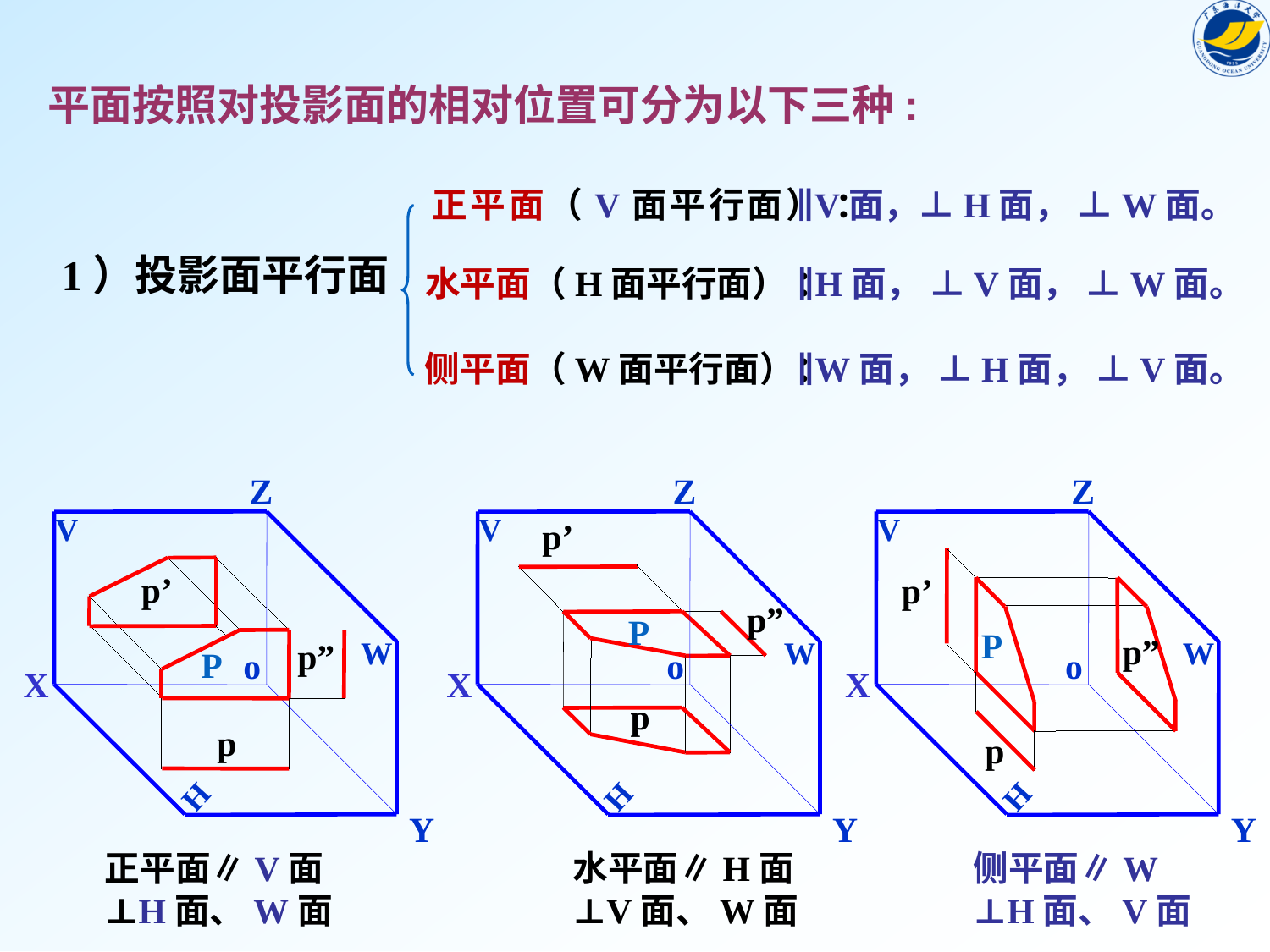

平面按照对投影面的相对位置可分为以下三种:
正平面（V面平行面） ：
∥V面，⊥H面， ⊥W面。

1）投影面平行面
水平面（H面平行面） ：
∥H面， ⊥V面， ⊥W面。
侧平面（W面平行面）：
∥W面， ⊥H面， ⊥V面。
Z
V

W
o

X

H
Y

Z
V

W
o

X

H
Y

Z
V

W
o

X

H
Y

p’

p’

p’

P

p”

p”

P

p

p”

P

p

p

正平面∥V面
⊥H面、W面
水平面∥H面
⊥V面、W面
侧平面∥W
⊥H面、V面